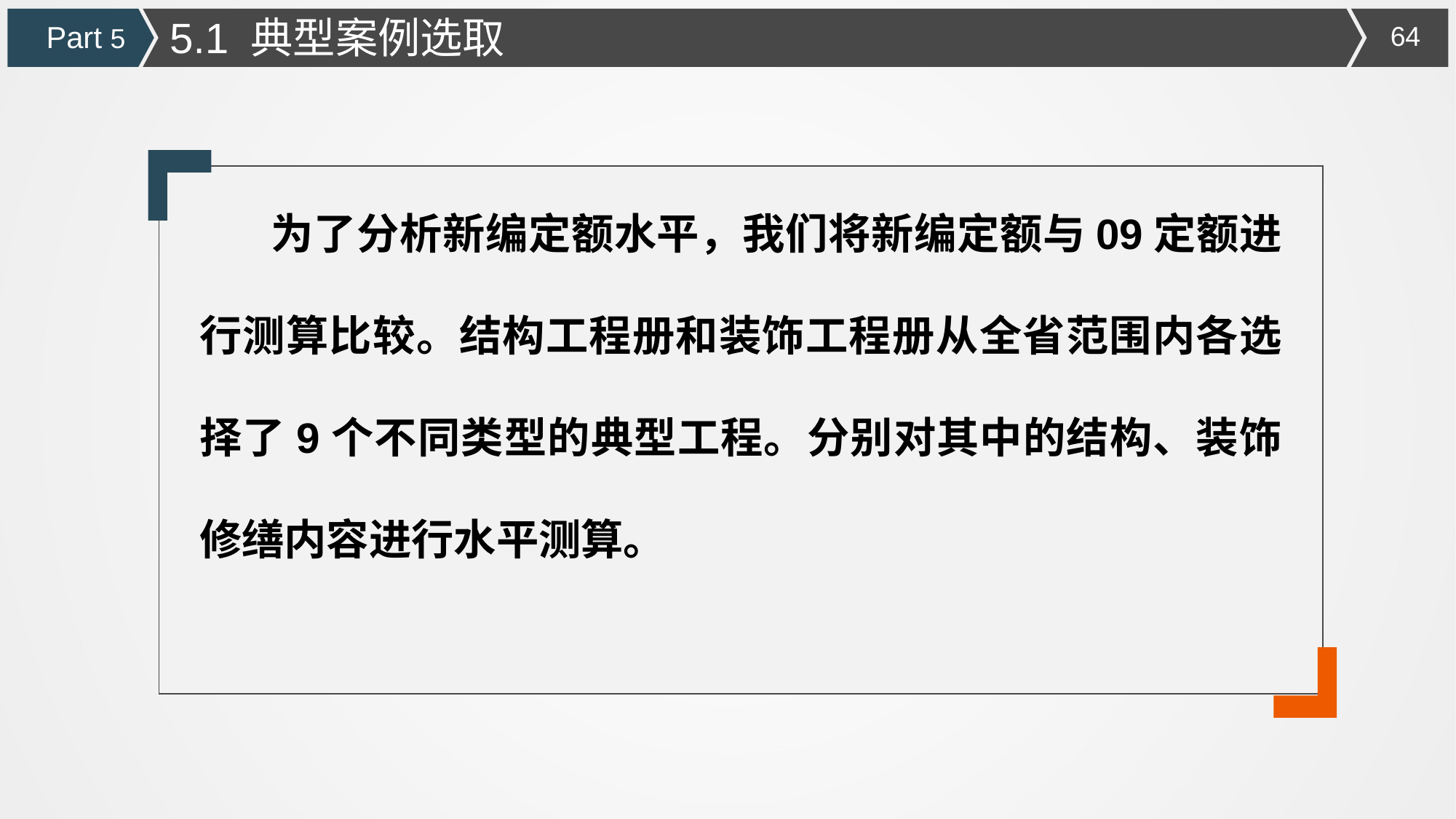

5.1 典型案例选取
Part 5

      为了分析新编定额水平，我们将新编定额与09定额进行测算比较。结构工程册和装饰工程册从全省范围内各选择了9个不同类型的典型工程。分别对其中的结构、装饰修缮内容进行水平测算。